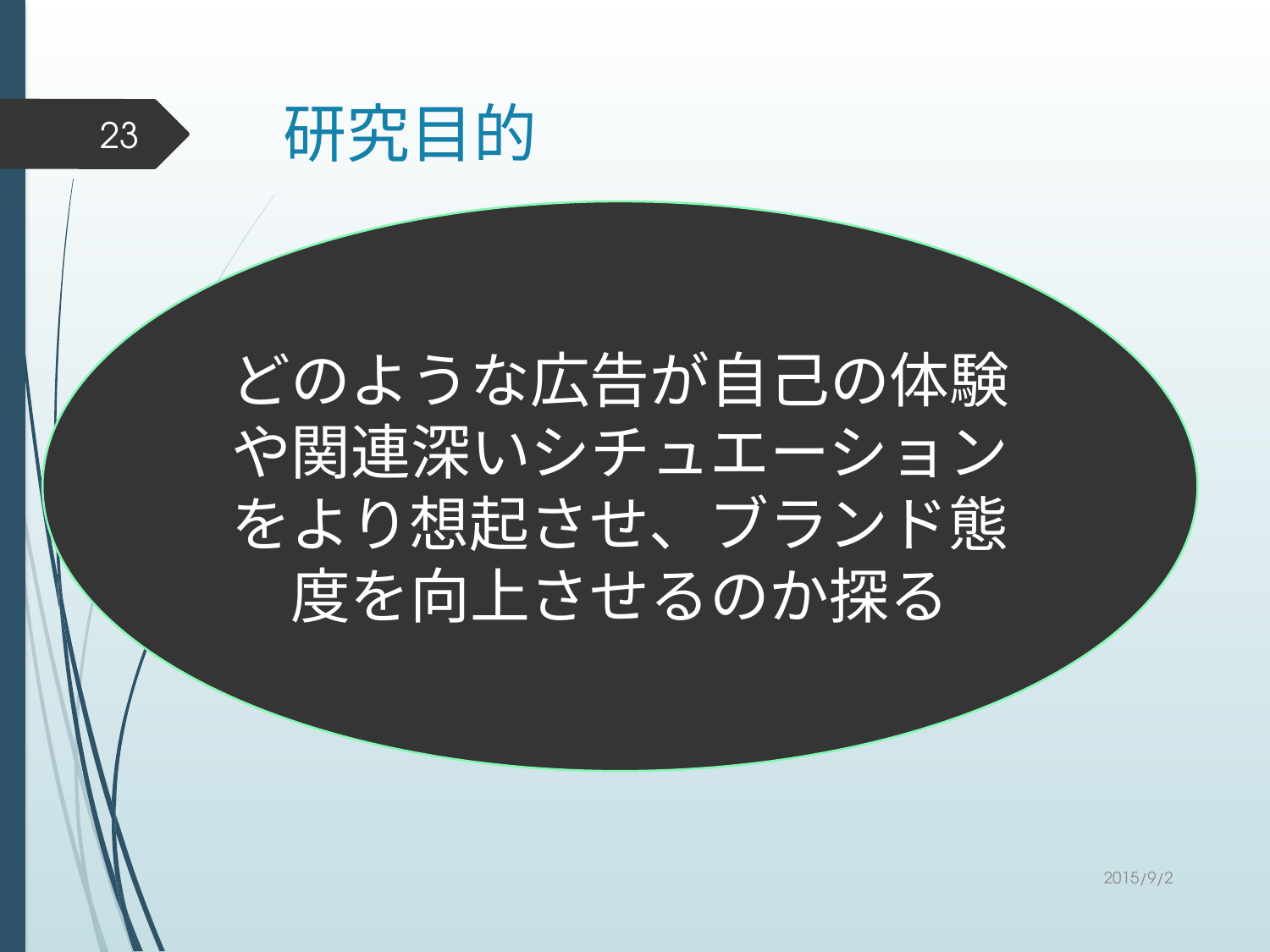

# 研究目的
23
どのような広告が自己の体験や関連深いシチュエーション をより想起させ、ブランド態度を向上させるのか探る
2015/9/2